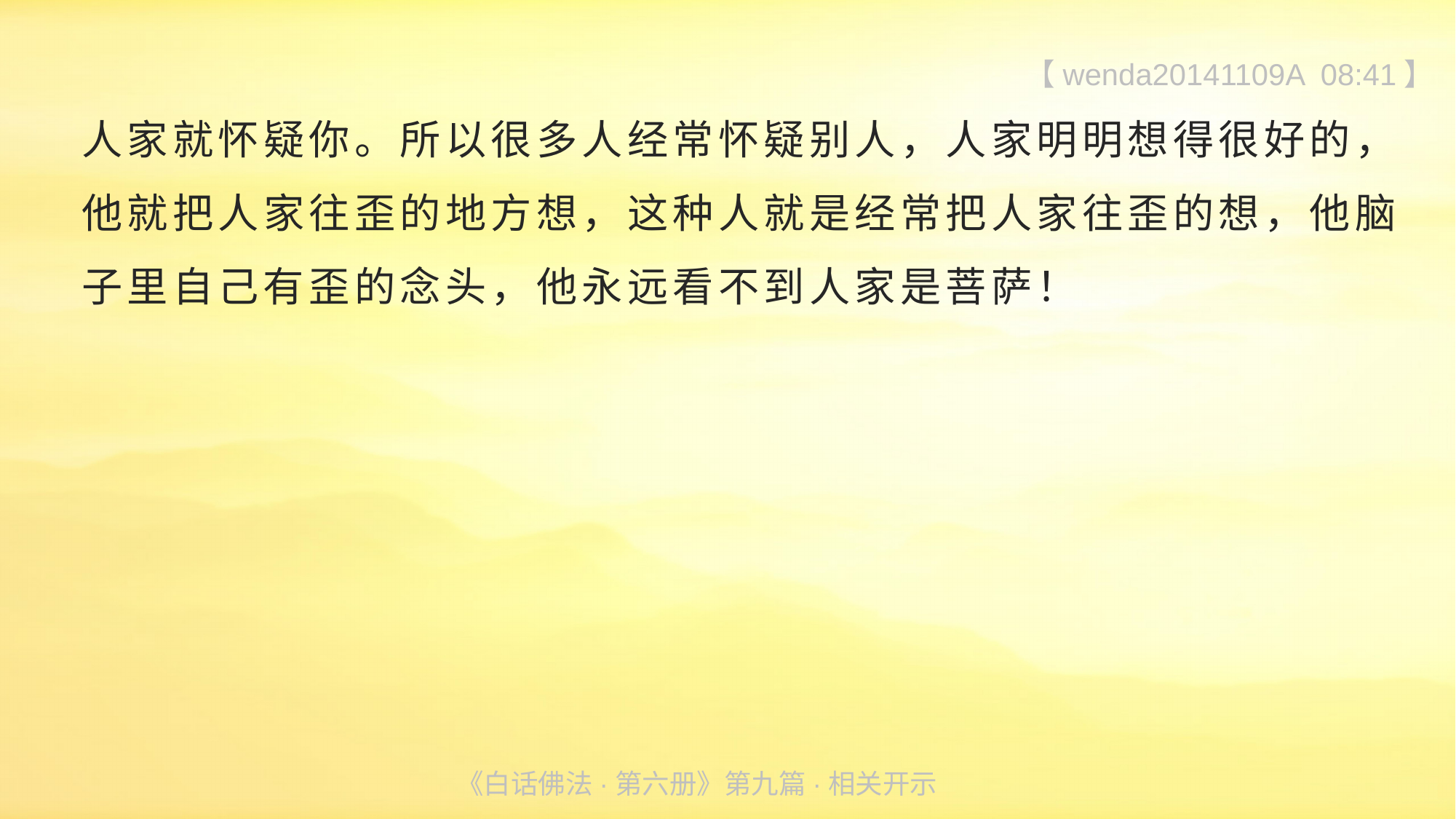

【wenda20141109A  08:41】
人家就怀疑你。所以很多人经常怀疑别人，人家明明想得很好的，他就把人家往歪的地方想，这种人就是经常把人家往歪的想，他脑
子里自己有歪的念头，他永远看不到人家是菩萨！

《白话佛法·第六册》第九篇·相关开示